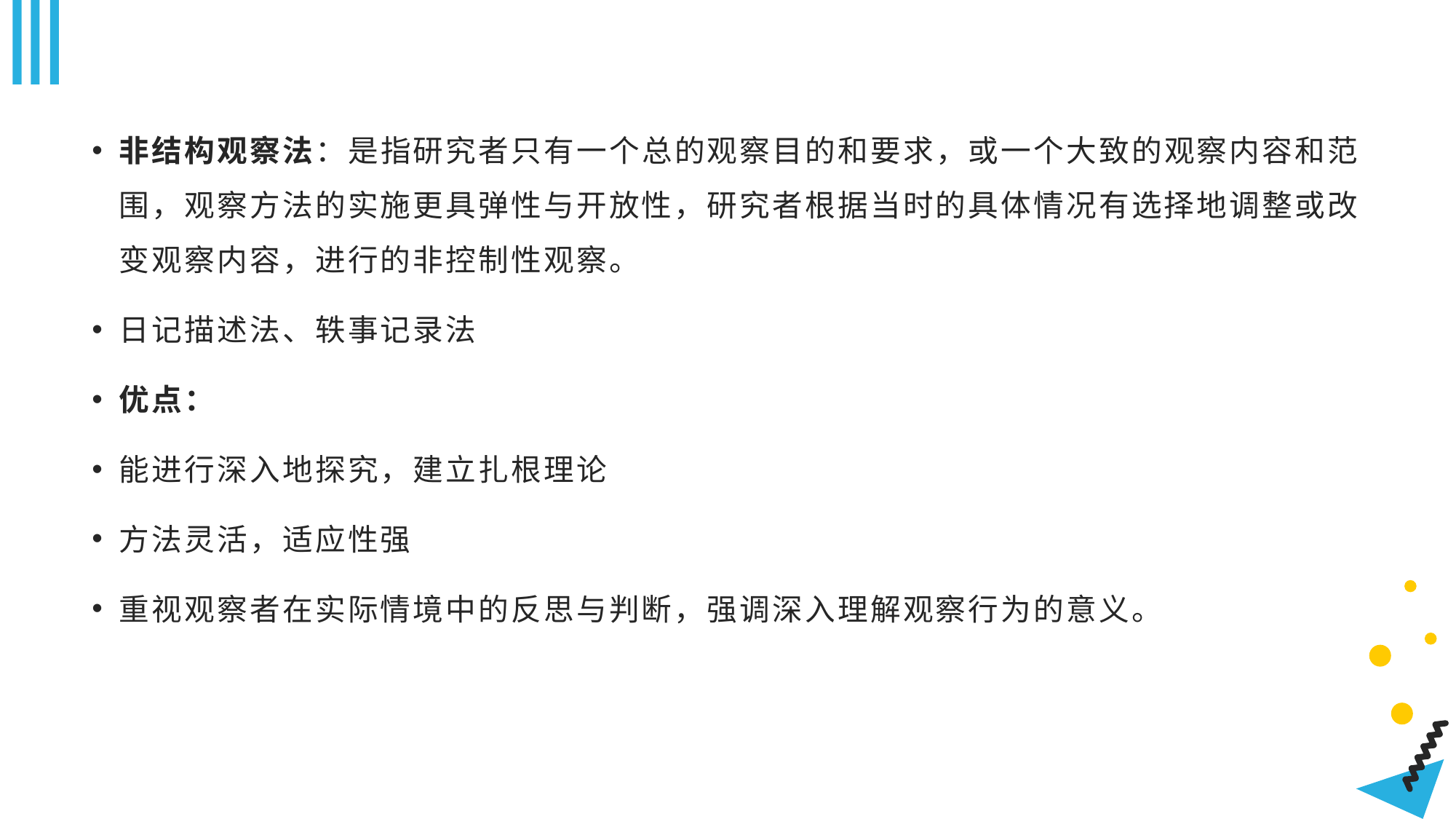

#
非结构观察法：是指研究者只有一个总的观察目的和要求，或一个大致的观察内容和范围，观察方法的实施更具弹性与开放性，研究者根据当时的具体情况有选择地调整或改变观察内容，进行的非控制性观察。
日记描述法、轶事记录法
优点：
能进行深入地探究，建立扎根理论
方法灵活，适应性强
重视观察者在实际情境中的反思与判断，强调深入理解观察行为的意义。